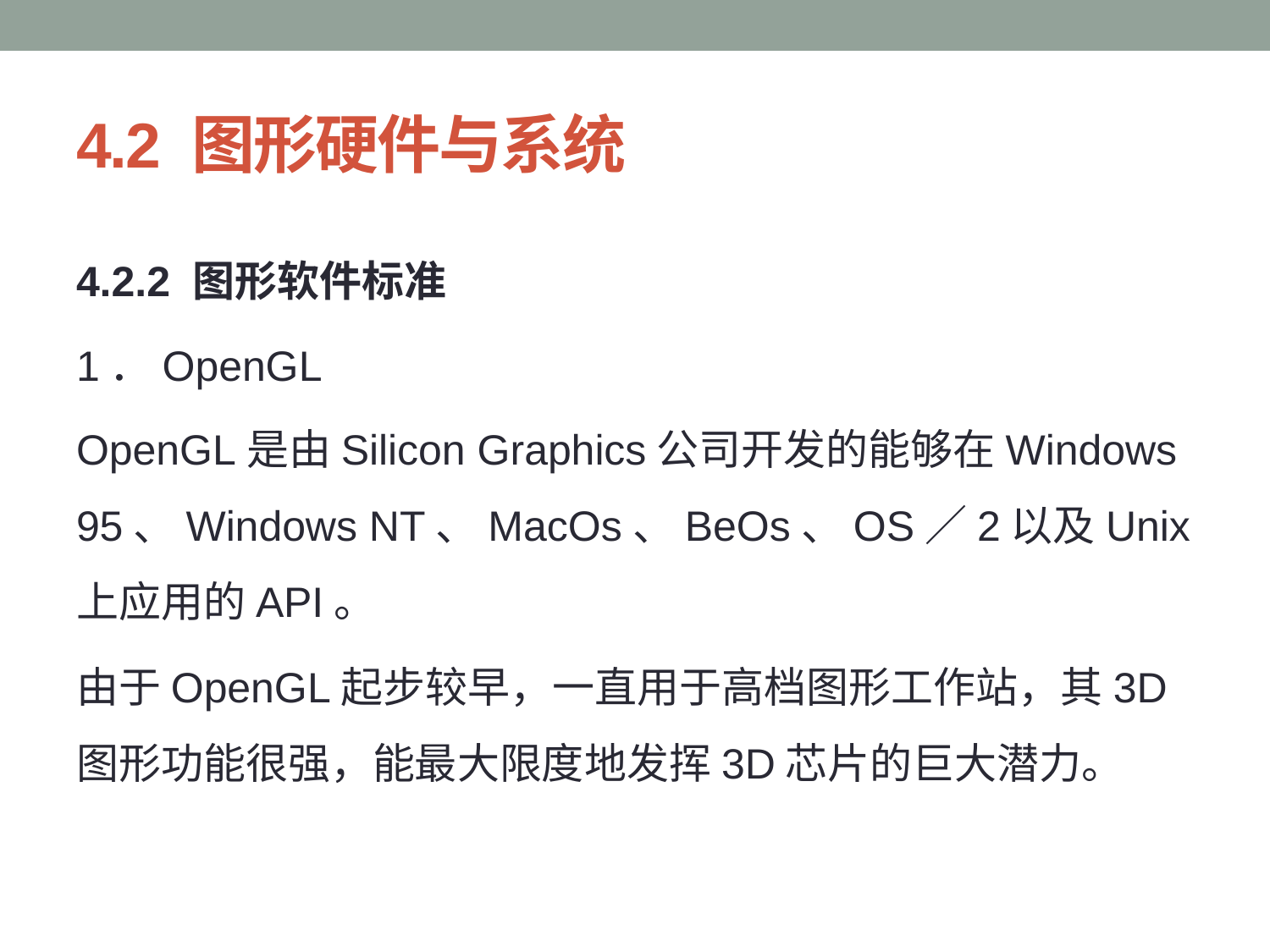

# 4.2 图形硬件与系统
4.2.2 图形软件标准
1．OpenGL
OpenGL是由Silicon Graphics公司开发的能够在Windows 95、Windows NT、MacOs、BeOs、OS／2以及Unix上应用的API。
由于OpenGL起步较早，一直用于高档图形工作站，其3D图形功能很强，能最大限度地发挥3D芯片的巨大潜力。